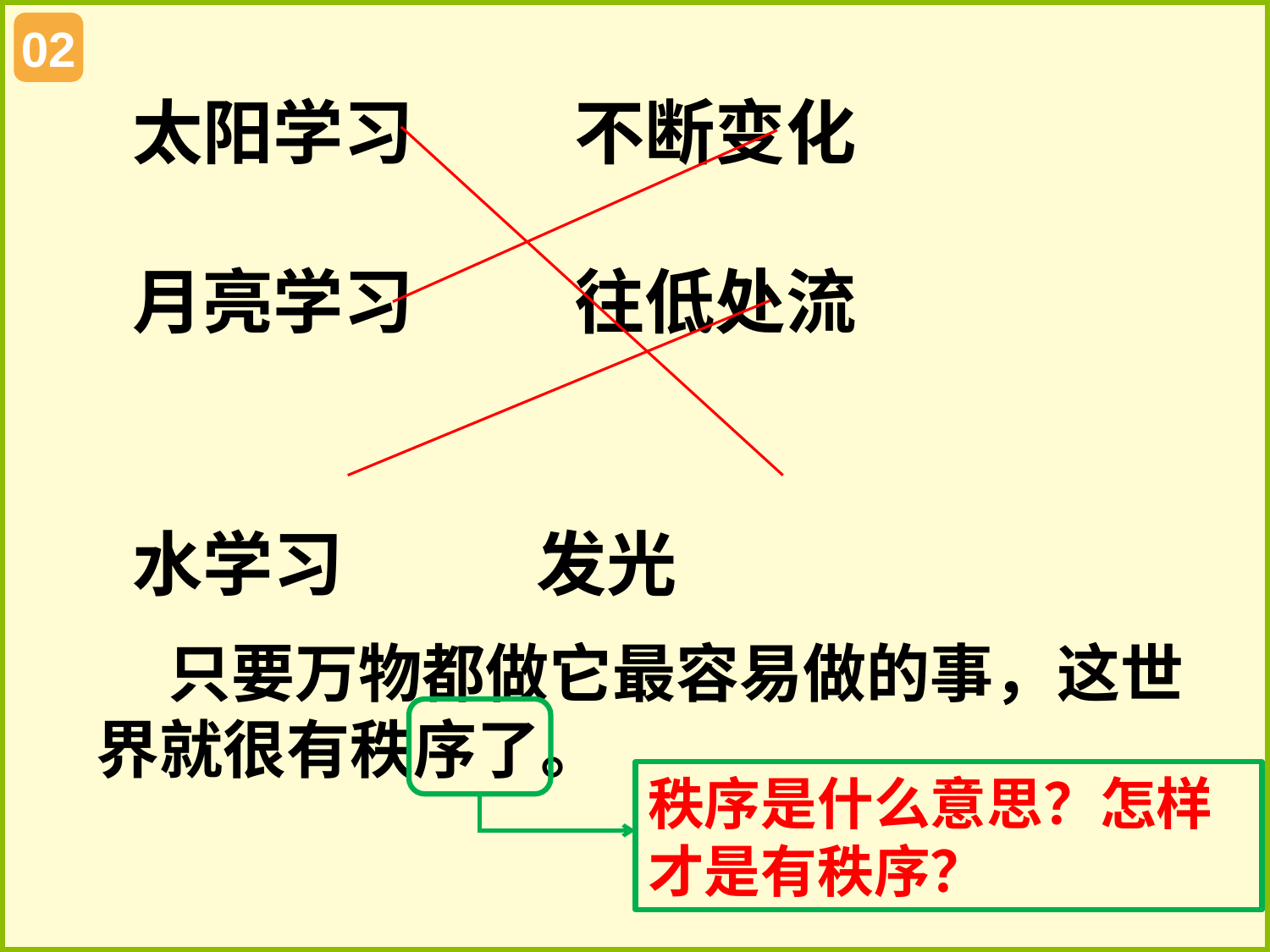

02
太阳学习          不断变化

月亮学习          往低处流

水学习            发光
    只要万物都做它最容易做的事，这世界就很有秩序了。

秩序是什么意思？怎样才是有秩序？